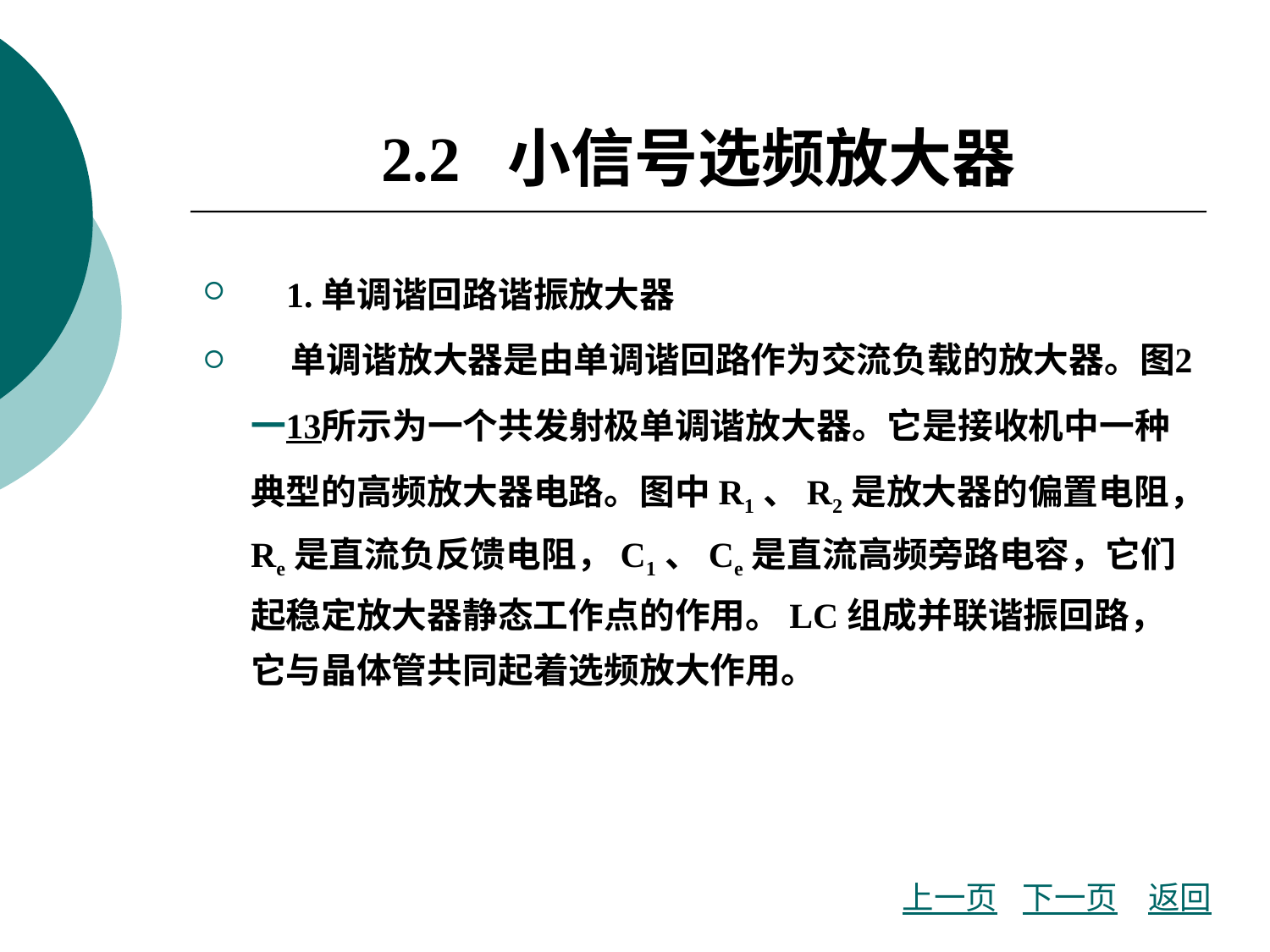

# 2.2  小信号选频放大器
    1.单调谐回路谐振放大器
    单调谐放大器是由单调谐回路作为交流负载的放大器。图2一13所示为一个共发射极单调谐放大器。它是接收机中一种典型的高频放大器电路。图中R1、R2是放大器的偏置电阻，Re是直流负反馈电阻，C1、Ce是直流高频旁路电容，它们起稳定放大器静态工作点的作用。LC组成并联谐振回路，它与晶体管共同起着选频放大作用。
上一页
下一页
返回